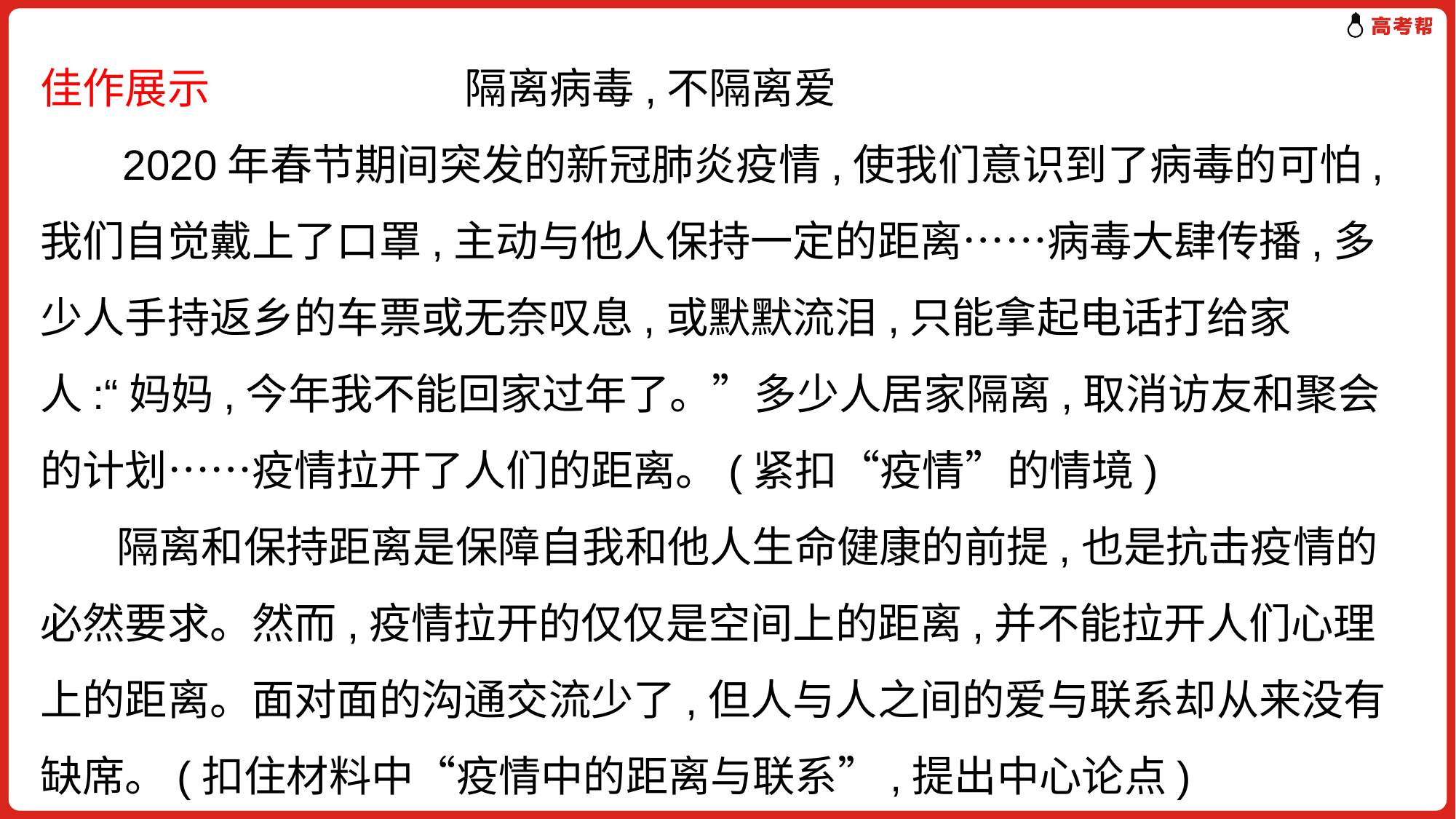

佳作展示                           隔离病毒,不隔离爱
       2020年春节期间突发的新冠肺炎疫情,使我们意识到了病毒的可怕,我们自觉戴上了口罩,主动与他人保持一定的距离……病毒大肆传播,多少人手持返乡的车票或无奈叹息,或默默流泪,只能拿起电话打给家人:“妈妈,今年我不能回家过年了。”多少人居家隔离,取消访友和聚会的计划……疫情拉开了人们的距离。(紧扣“疫情”的情境)
       隔离和保持距离是保障自我和他人生命健康的前提,也是抗击疫情的必然要求。然而,疫情拉开的仅仅是空间上的距离,并不能拉开人们心理上的距离。面对面的沟通交流少了,但人与人之间的爱与联系却从来没有缺席。(扣住材料中“疫情中的距离与联系”,提出中心论点)